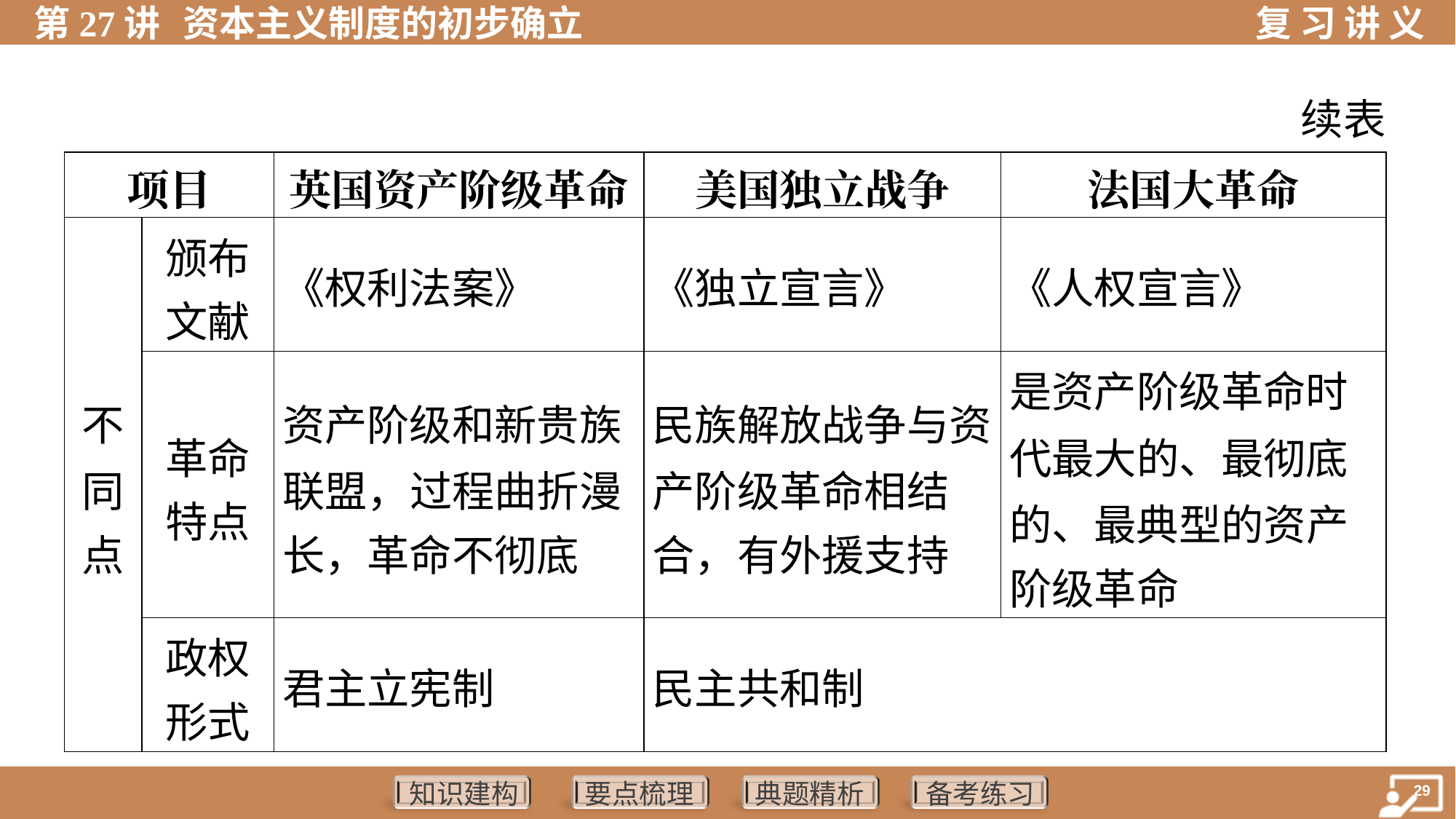

续表
| 项目 |  | 英国资产阶级革命 | 美国独立战争 | 法国大革命 |
| --- | --- | --- | --- | --- |
| 不 同 点 | 颁布 文献 | 《权利法案》 | 《独立宣言》 | 《人权宣言》 |
|  | 革命 特点 | 资产阶级和新贵族 联盟，过程曲折漫 长，革命不彻底 | 民族解放战争与资 产阶级革命相结 合，有外援支持 | 是资产阶级革命时 代最大的、最彻底 的、最典型的资产 阶级革命 |
|  | 政权 形式 | 君主立宪制 | 民主共和制 |  |